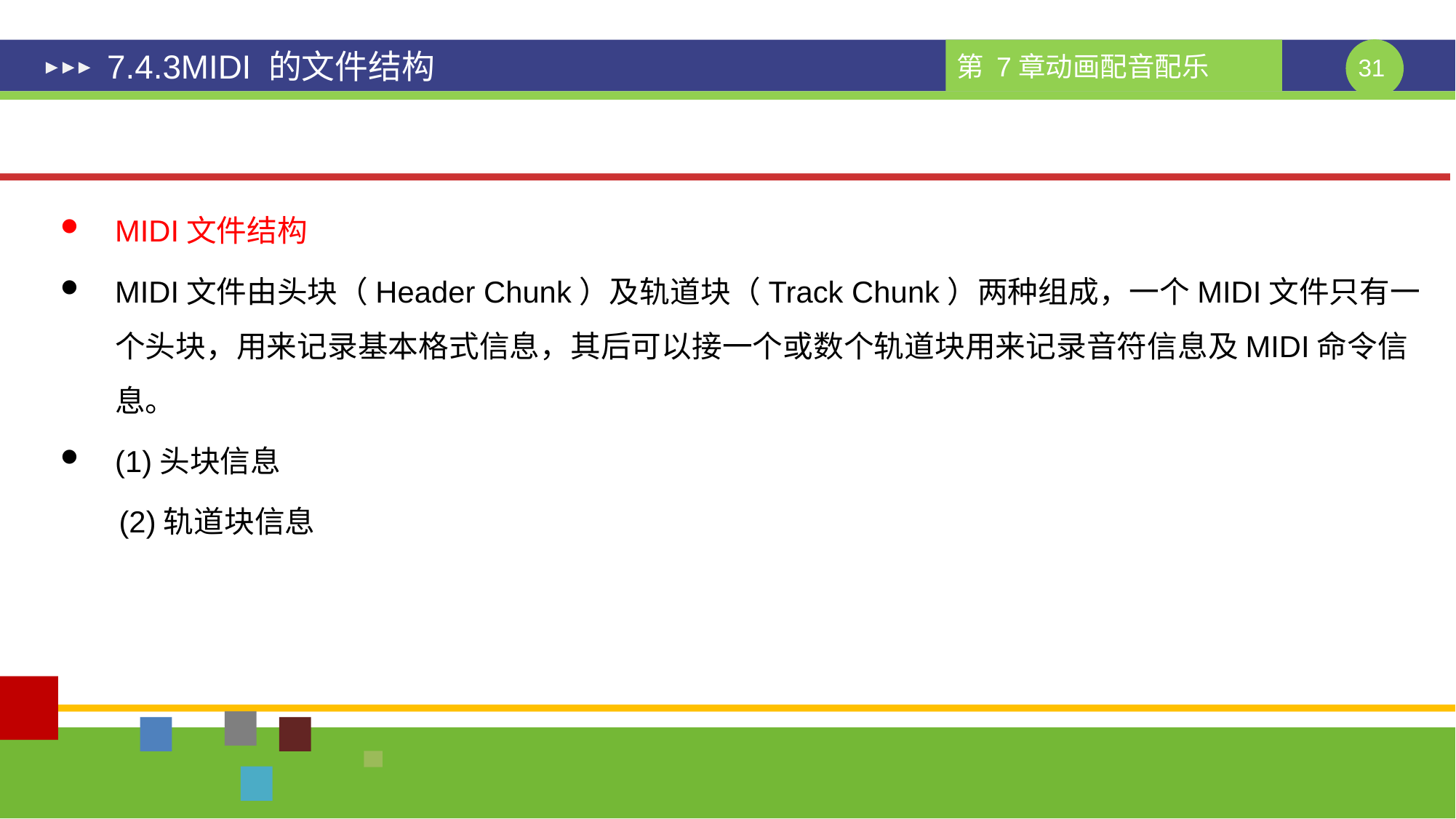

# 7.4.3MIDI 的文件结构

MIDI文件结构
MIDI文件由头块（Header Chunk）及轨道块（Track Chunk）两种组成，一个MIDI文件只有一个头块，用来记录基本格式信息，其后可以接一个或数个轨道块用来记录音符信息及MIDI命令信息。
(1)头块信息
       (2)轨道块信息